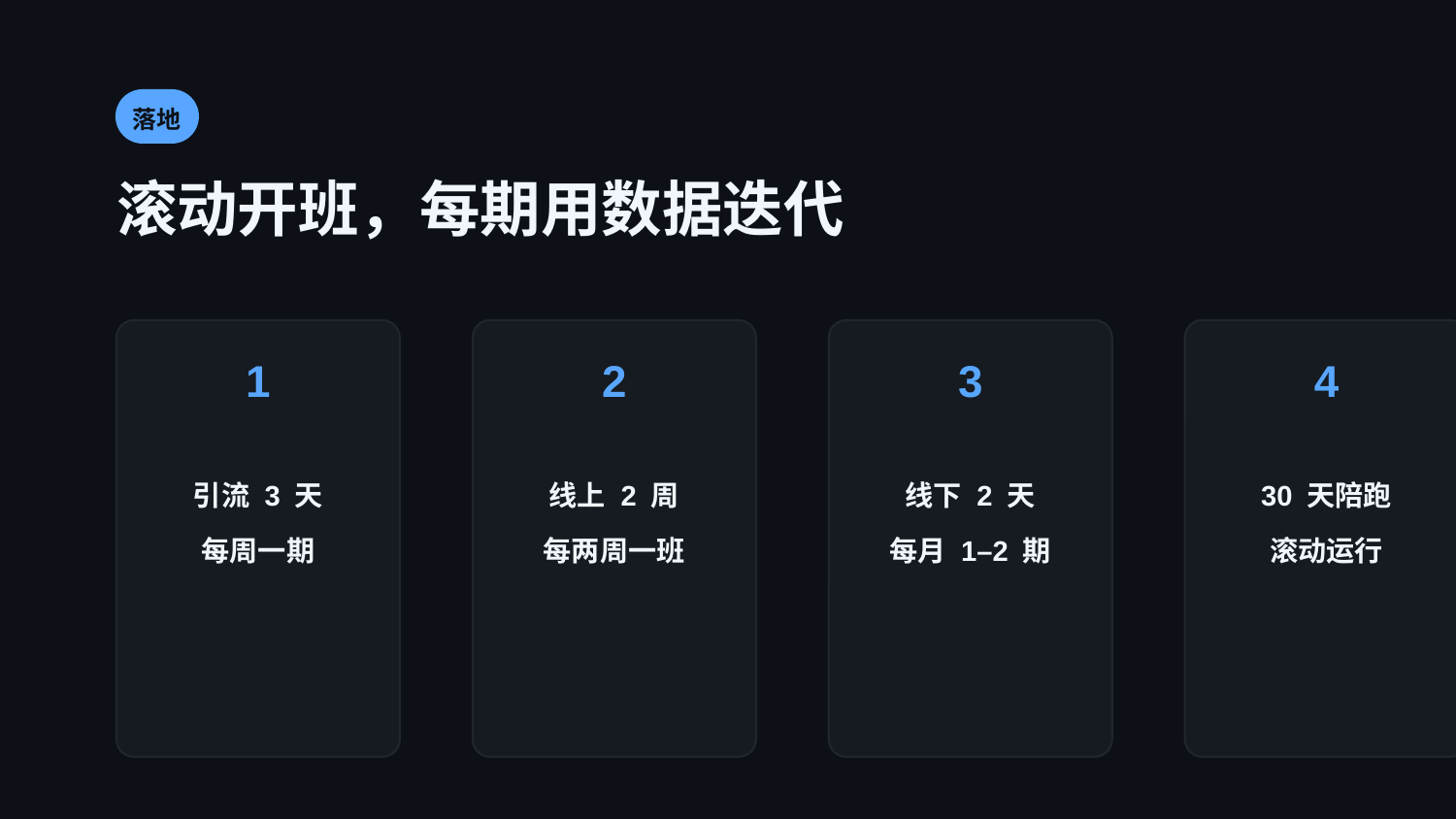

落地
滚动开班，每期用数据迭代

1
2
3
4
5
引流 3 天
每周一期
线上 2 周
每两周一班
线下 2 天
每月 1–2 期
30 天陪跑
滚动运行
效果卡
反哺招生与迭代

💡 三层并行滚动，效果数据回流 → 教学法逐期进化（EVOLUTION）。